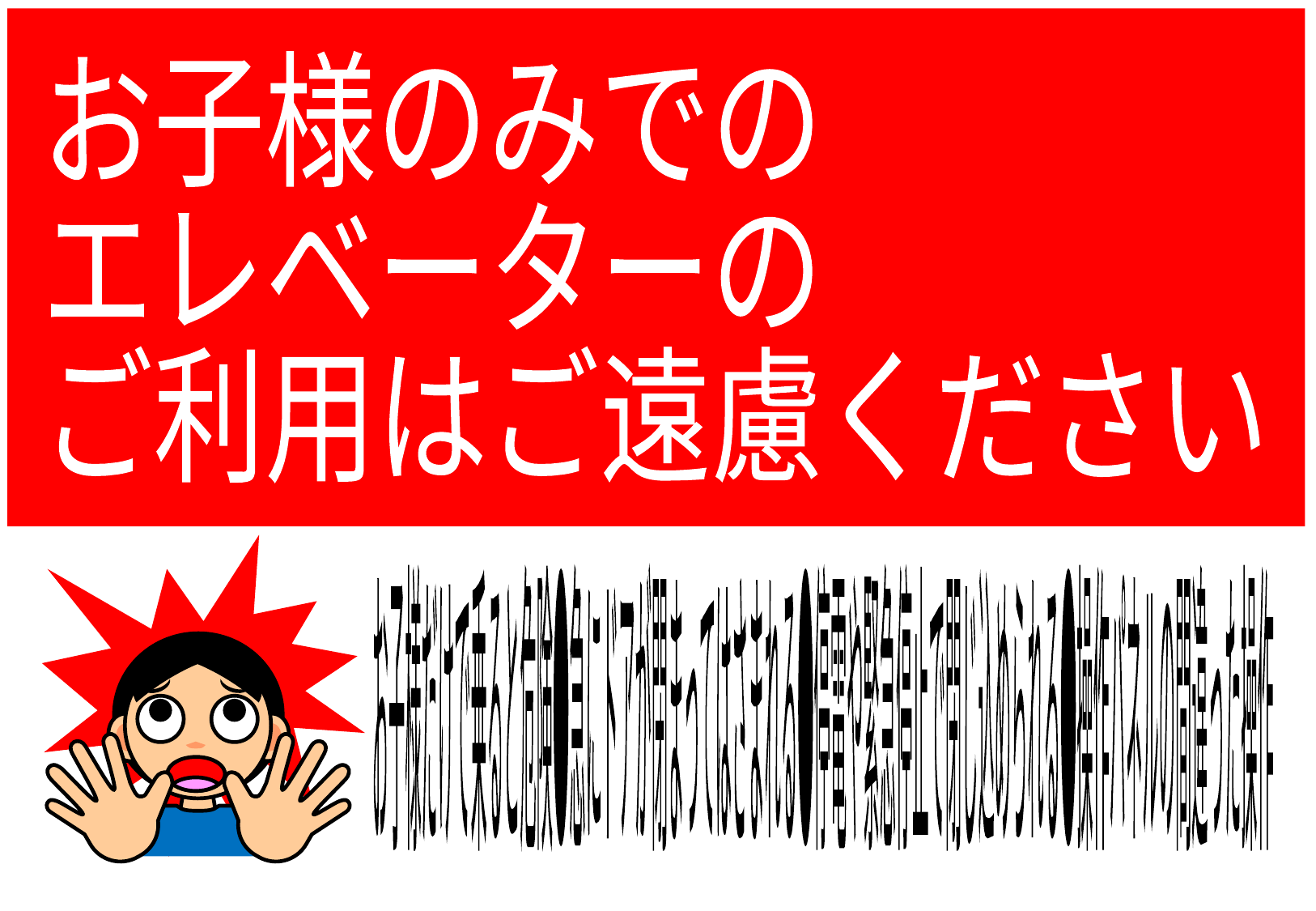

お子様のみでの
エレベーターの
ご利用はご遠慮ください

お子様だけで乗ると危険
●急にドアが閉まってはさまれる
●停電や緊急停止で閉じ込められる
●操作パネルの間違った操作